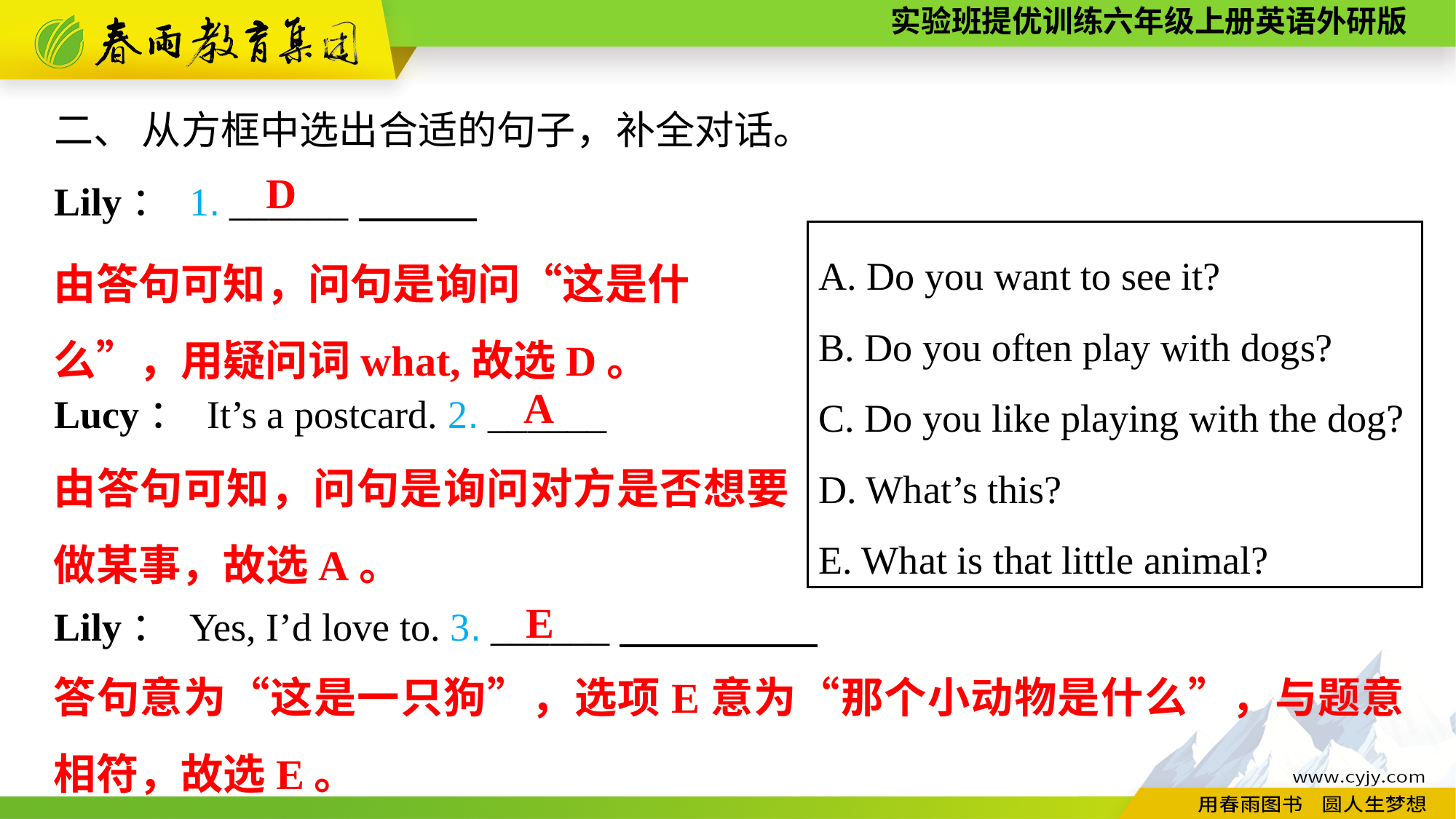

二、 从方框中选出合适的句子，补全对话。
Lily： 1. ______

Lucy： It’s a postcard. 2. ______

Lily： Yes, I’d love to. 3. ______
D
A. Do you want to see it?
B. Do you often play with dogs?
C. Do you like playing with the dog?
D. What’s this?
E. What is that little animal?
由答句可知，问句是询问“这是什么”，用疑问词what,故选D。
A
由答句可知，问句是询问对方是否想要做某事，故选A。
E
答句意为“这是一只狗”，选项E意为“那个小动物是什么”，与题意相符，故选E。